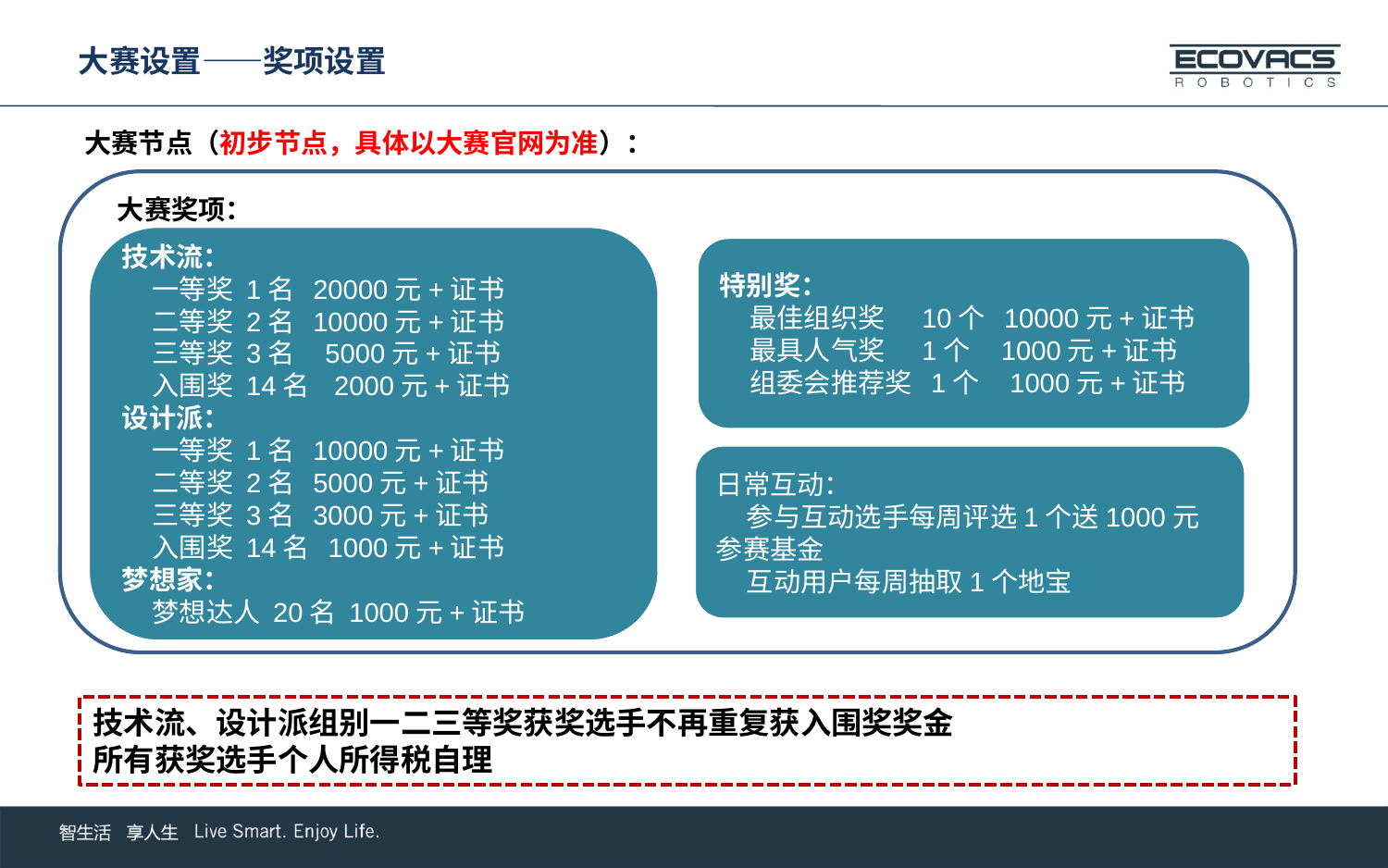

大赛设置——奖项设置
大赛节点（初步节点，具体以大赛官网为准）：

8月（线下）
大赛奖项：

8月
8月
技术流：
    一等奖 1名  20000元+证书
    二等奖 2名  10000元+证书
    三等奖 3名    5000元+证书
    入围奖 14名   2000元+证书
设计派：
    一等奖 1名  10000元+证书
    二等奖 2名  5000元+证书
    三等奖 3名  3000元+证书
    入围奖 14名  1000元+证书
梦想家：
    梦想达人 20名 1000元+证书
特别奖：
    最佳组织奖     10个  10000元+证书
    最具人气奖     1个    1000元+证书
    组委会推荐奖  1个    1000元+证书
日常互动：
    参与互动选手每周评选1个送1000元参赛基金
    互动用户每周抽取1个地宝
技术流、设计派组别一二三等奖获奖选手不再重复获入围奖奖金
所有获奖选手个人所得税自理